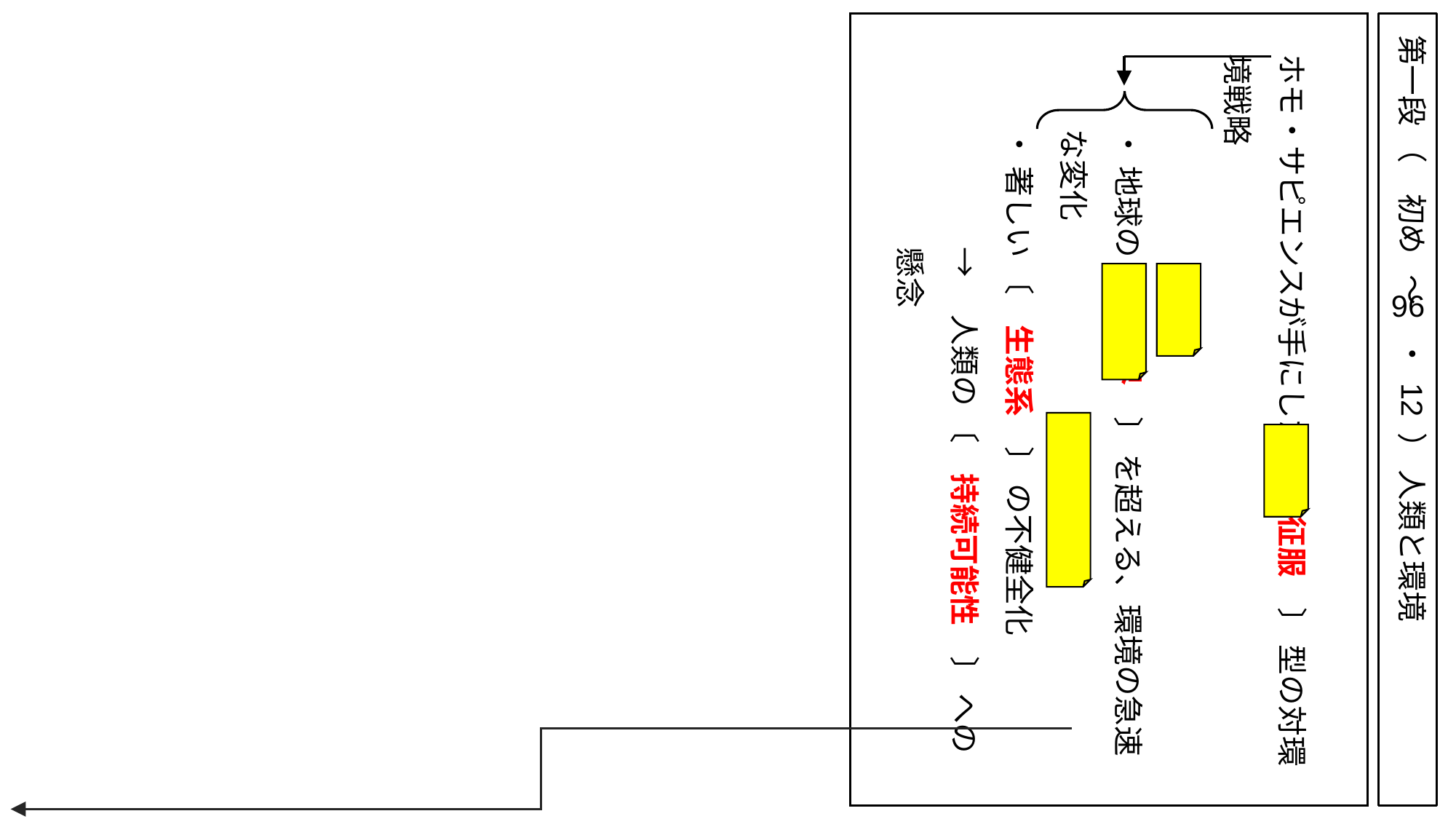

第一段 （　初め   ～     ・ 12 ） 人類と環境

ホモ・サピエンスが手にした 〔　征服　〕 型の対環境戦略

・ 地球の 〔　限界　〕 を超える、環境の急速な変化
・ 著しい 〔　生態系　〕 の不健全化
→　人類の 〔　持続可能性　〕 への懸念

96